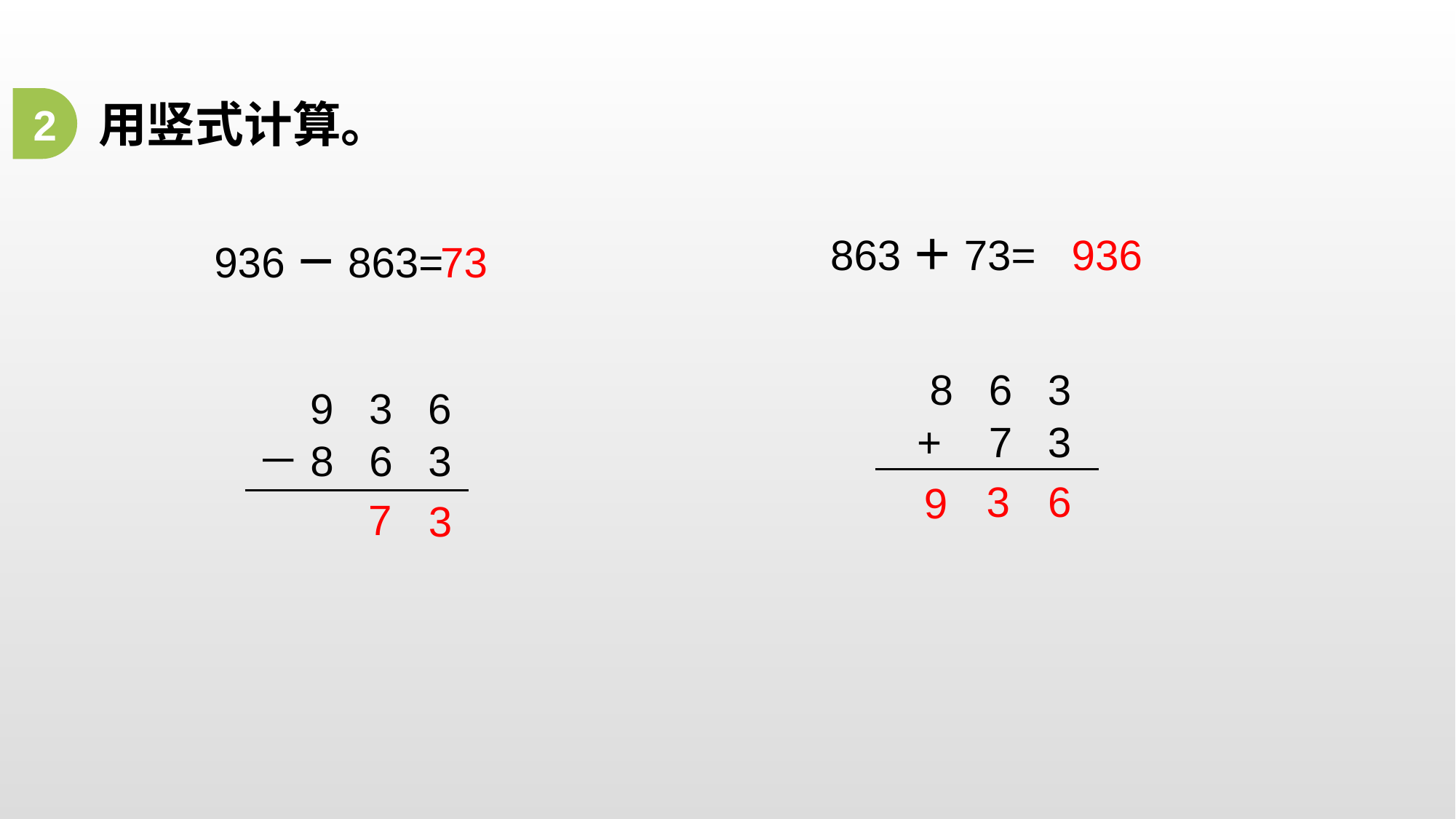

用竖式计算。
2
863＋73=
936
936－863=
73
8   6   3
9   3   6
+    7   3
－8   6   3
6
3
9
7
3